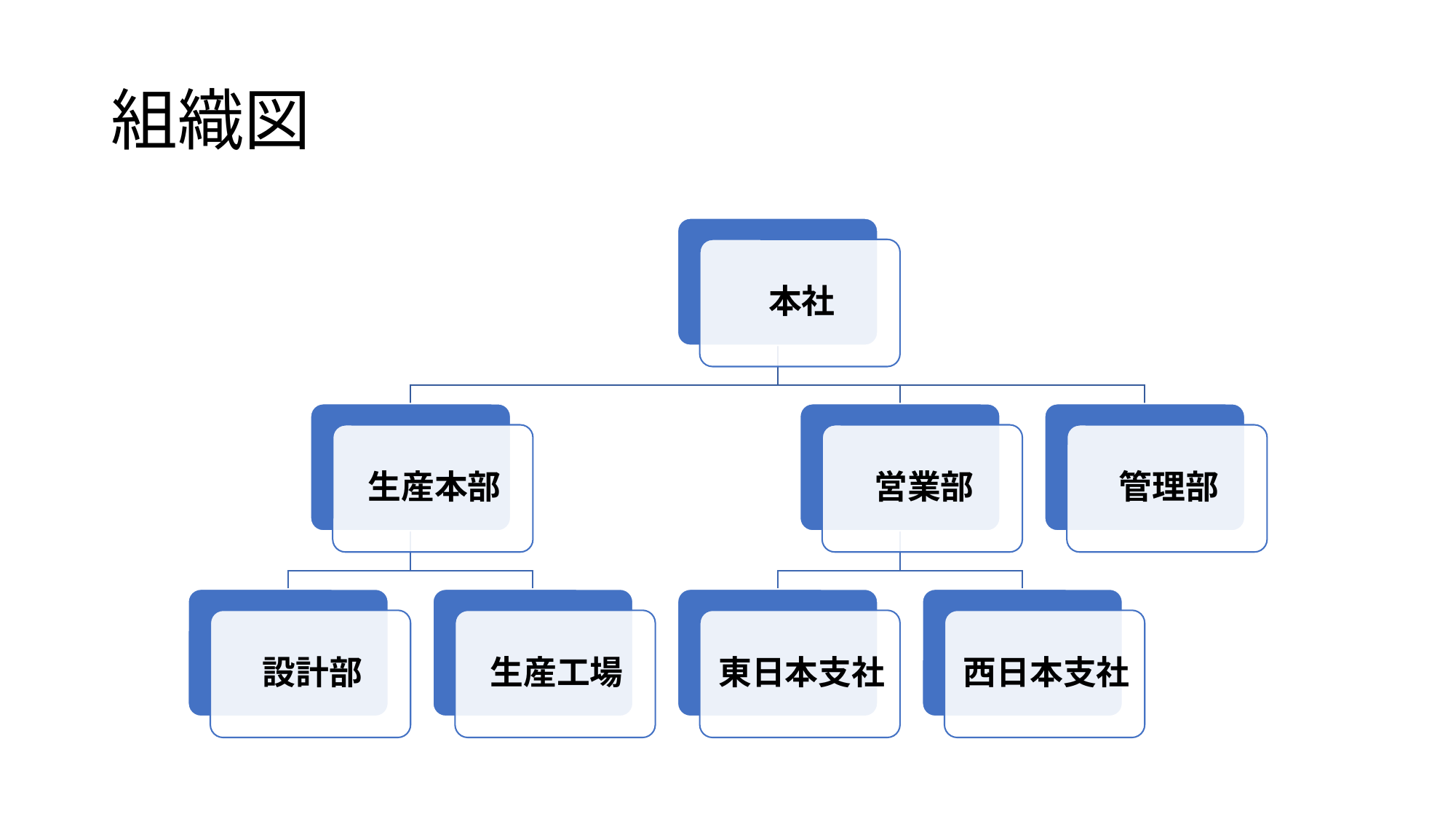

# 組織図
本社
生産本部
設計部
生産工場
営業部
東日本支社
西日本支社
管理部